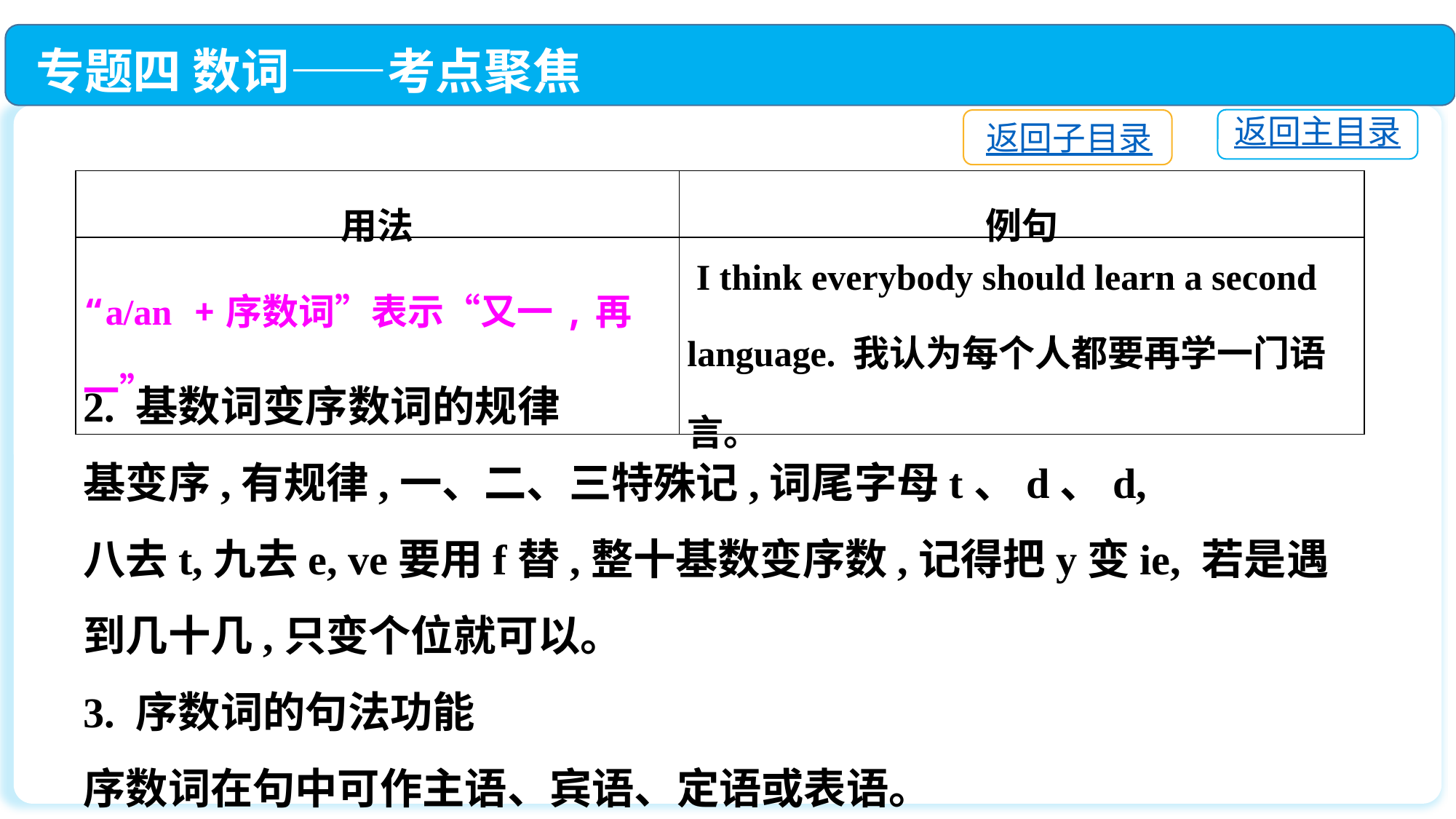

专题四 数词——考点聚焦

返回主目录

返回子目录
| 用法 | 例句 |
| --- | --- |
| “a/an +序数词”表示“又一,再一” | I think everybody should learn a second language. 我认为每个人都要再学一门语言。 |
2. 基数词变序数词的规律
基变序,有规律,一、二、三特殊记,词尾字母t、d、d,
八去t,九去e, ve要用f替,整十基数变序数,记得把y变ie, 若是遇到几十几,只变个位就可以。
3. 序数词的句法功能
序数词在句中可作主语、宾语、定语或表语。